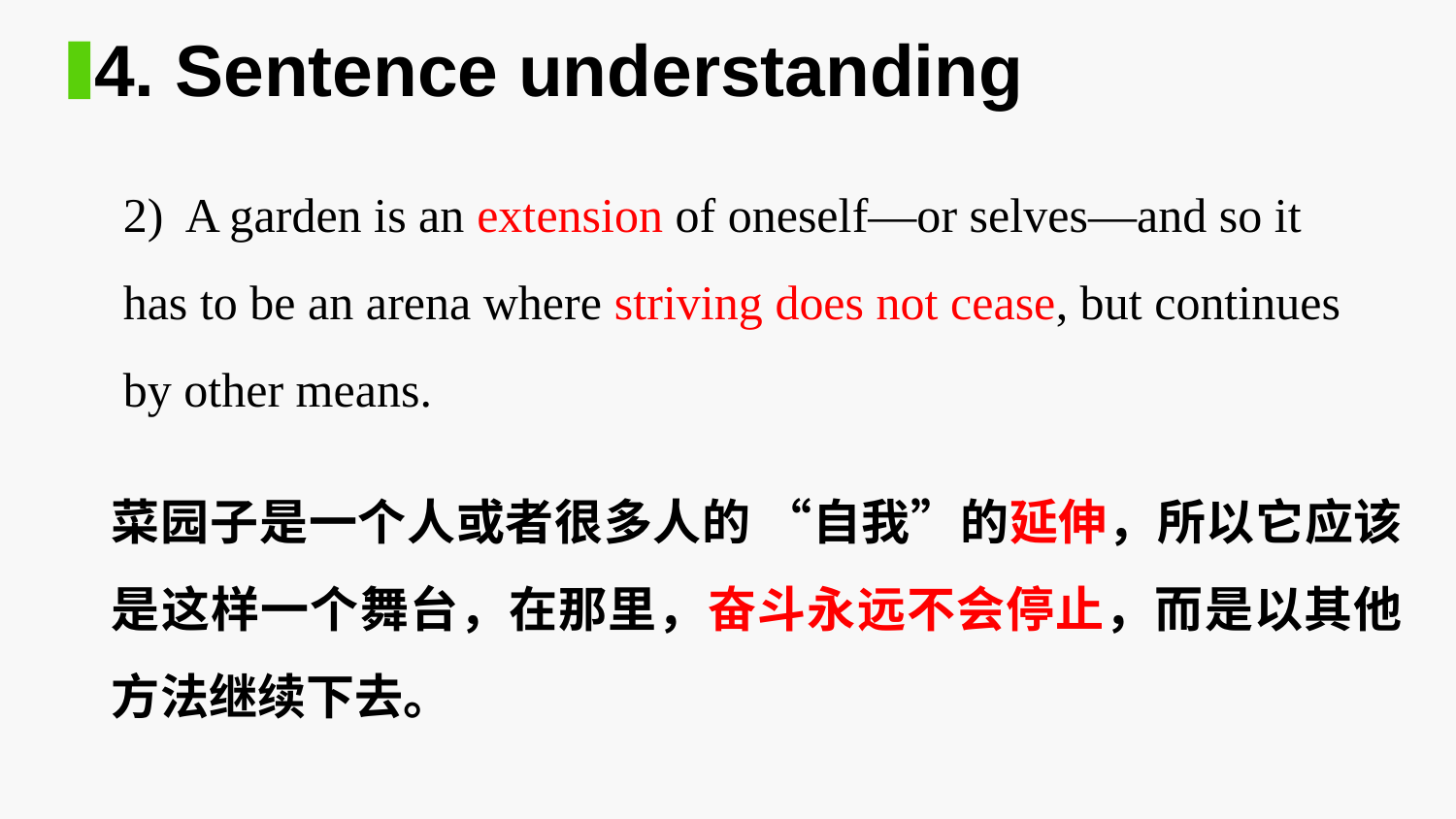

4. Sentence understanding

2)  A garden is an extension of oneself—or selves—and so it has to be an arena where striving does not cease, but continues by other means.
菜园子是一个人或者很多人的 “自我”的延伸，所以它应该是这样一个舞台，在那里，奋斗永远不会停止，而是以其他方法继续下去。